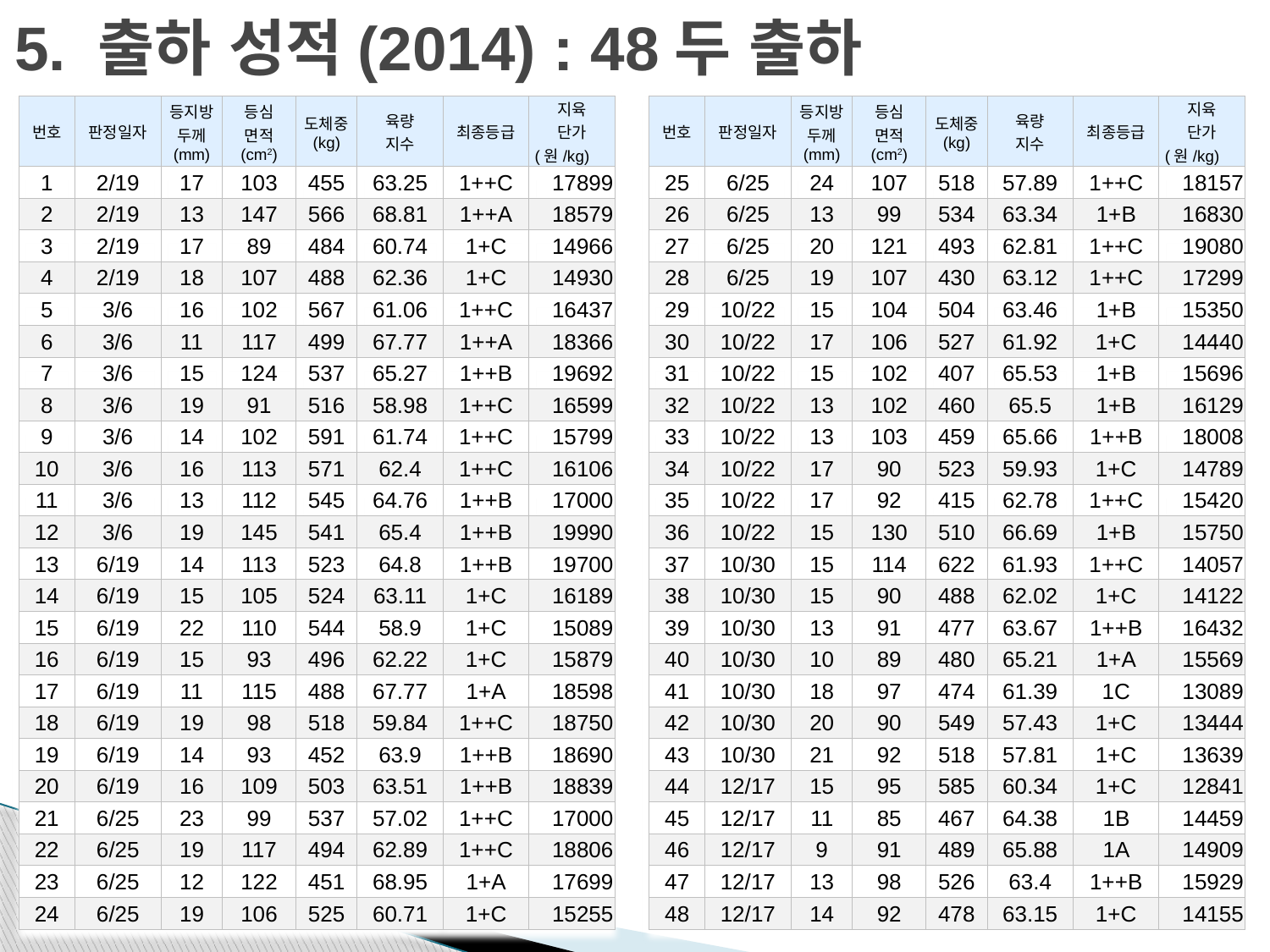

# 5. 출하 성적(2014) : 48두 출하
| 번호 | 판정일자 | 등지방 두께 (mm) | 등심 면적 (cm2) | 도체중 (kg) | 육량 지수 | 최종등급 | 지육 단가 (원/kg) |
| --- | --- | --- | --- | --- | --- | --- | --- |
| 1 | 2/19 | 17 | 103 | 455 | 63.25 | 1++C | 17899 |
| 2 | 2/19 | 13 | 147 | 566 | 68.81 | 1++A | 18579 |
| 3 | 2/19 | 17 | 89 | 484 | 60.74 | 1+C | 14966 |
| 4 | 2/19 | 18 | 107 | 488 | 62.36 | 1+C | 14930 |
| 5 | 3/6 | 16 | 102 | 567 | 61.06 | 1++C | 16437 |
| 6 | 3/6 | 11 | 117 | 499 | 67.77 | 1++A | 18366 |
| 7 | 3/6 | 15 | 124 | 537 | 65.27 | 1++B | 19692 |
| 8 | 3/6 | 19 | 91 | 516 | 58.98 | 1++C | 16599 |
| 9 | 3/6 | 14 | 102 | 591 | 61.74 | 1++C | 15799 |
| 10 | 3/6 | 16 | 113 | 571 | 62.4 | 1++C | 16106 |
| 11 | 3/6 | 13 | 112 | 545 | 64.76 | 1++B | 17000 |
| 12 | 3/6 | 19 | 145 | 541 | 65.4 | 1++B | 19990 |
| 13 | 6/19 | 14 | 113 | 523 | 64.8 | 1++B | 19700 |
| 14 | 6/19 | 15 | 105 | 524 | 63.11 | 1+C | 16189 |
| 15 | 6/19 | 22 | 110 | 544 | 58.9 | 1+C | 15089 |
| 16 | 6/19 | 15 | 93 | 496 | 62.22 | 1+C | 15879 |
| 17 | 6/19 | 11 | 115 | 488 | 67.77 | 1+A | 18598 |
| 18 | 6/19 | 19 | 98 | 518 | 59.84 | 1++C | 18750 |
| 19 | 6/19 | 14 | 93 | 452 | 63.9 | 1++B | 18690 |
| 20 | 6/19 | 16 | 109 | 503 | 63.51 | 1++B | 18839 |
| 21 | 6/25 | 23 | 99 | 537 | 57.02 | 1++C | 17000 |
| 22 | 6/25 | 19 | 117 | 494 | 62.89 | 1++C | 18806 |
| 23 | 6/25 | 12 | 122 | 451 | 68.95 | 1+A | 17699 |
| 24 | 6/25 | 19 | 106 | 525 | 60.71 | 1+C | 15255 |
| 번호 | 판정일자 | 등지방 두께 (mm) | 등심 면적 (cm2) | 도체중 (kg) | 육량 지수 | 최종등급 | 지육 단가 (원/kg) |
| --- | --- | --- | --- | --- | --- | --- | --- |
| 25 | 6/25 | 24 | 107 | 518 | 57.89 | 1++C | 18157 |
| 26 | 6/25 | 13 | 99 | 534 | 63.34 | 1+B | 16830 |
| 27 | 6/25 | 20 | 121 | 493 | 62.81 | 1++C | 19080 |
| 28 | 6/25 | 19 | 107 | 430 | 63.12 | 1++C | 17299 |
| 29 | 10/22 | 15 | 104 | 504 | 63.46 | 1+B | 15350 |
| 30 | 10/22 | 17 | 106 | 527 | 61.92 | 1+C | 14440 |
| 31 | 10/22 | 15 | 102 | 407 | 65.53 | 1+B | 15696 |
| 32 | 10/22 | 13 | 102 | 460 | 65.5 | 1+B | 16129 |
| 33 | 10/22 | 13 | 103 | 459 | 65.66 | 1++B | 18008 |
| 34 | 10/22 | 17 | 90 | 523 | 59.93 | 1+C | 14789 |
| 35 | 10/22 | 17 | 92 | 415 | 62.78 | 1++C | 15420 |
| 36 | 10/22 | 15 | 130 | 510 | 66.69 | 1+B | 15750 |
| 37 | 10/30 | 15 | 114 | 622 | 61.93 | 1++C | 14057 |
| 38 | 10/30 | 15 | 90 | 488 | 62.02 | 1+C | 14122 |
| 39 | 10/30 | 13 | 91 | 477 | 63.67 | 1++B | 16432 |
| 40 | 10/30 | 10 | 89 | 480 | 65.21 | 1+A | 15569 |
| 41 | 10/30 | 18 | 97 | 474 | 61.39 | 1C | 13089 |
| 42 | 10/30 | 20 | 90 | 549 | 57.43 | 1+C | 13444 |
| 43 | 10/30 | 21 | 92 | 518 | 57.81 | 1+C | 13639 |
| 44 | 12/17 | 15 | 95 | 585 | 60.34 | 1+C | 12841 |
| 45 | 12/17 | 11 | 85 | 467 | 64.38 | 1B | 14459 |
| 46 | 12/17 | 9 | 91 | 489 | 65.88 | 1A | 14909 |
| 47 | 12/17 | 13 | 98 | 526 | 63.4 | 1++B | 15929 |
| 48 | 12/17 | 14 | 92 | 478 | 63.15 | 1+C | 14155 |

14